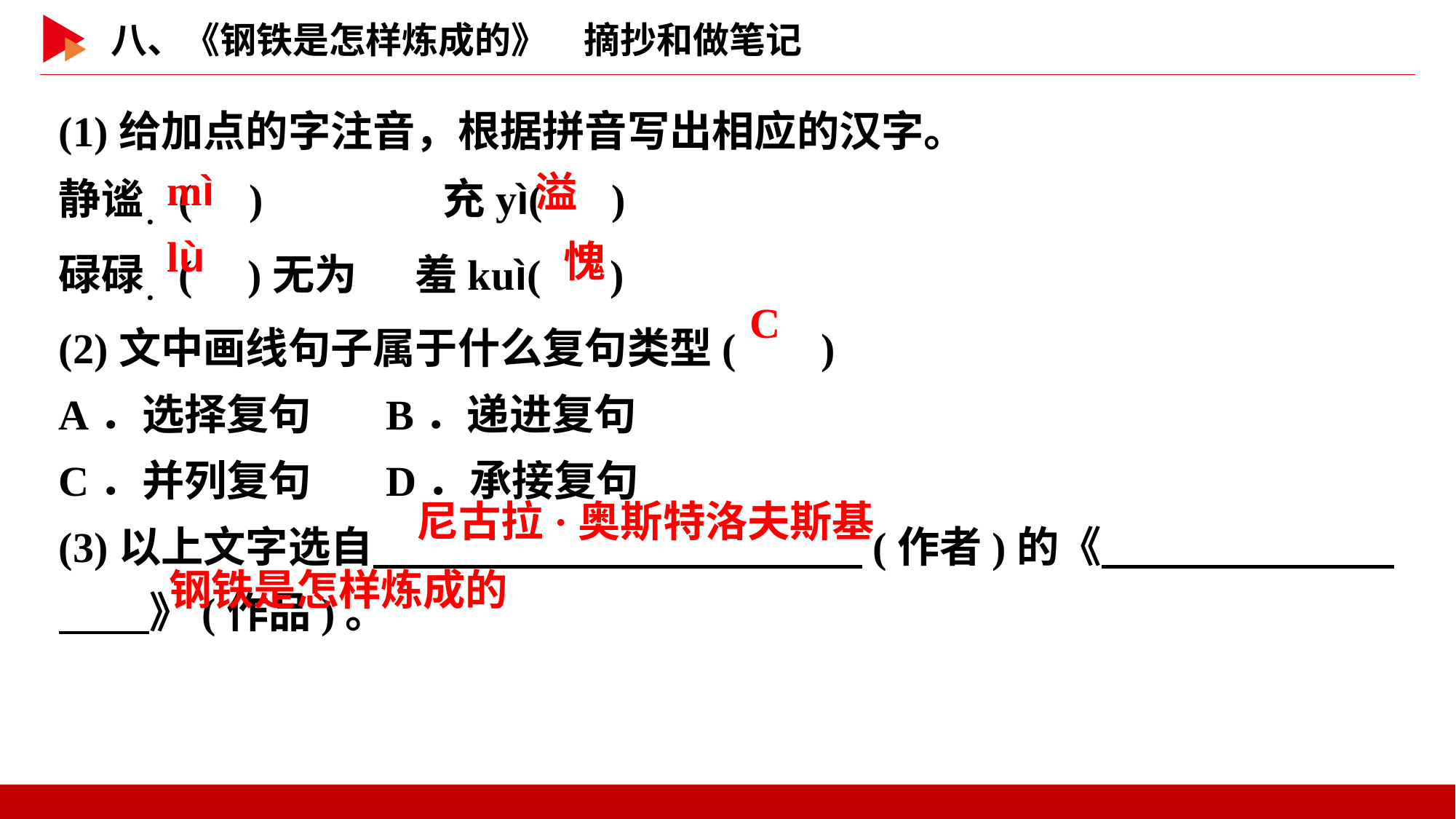

(1)给加点的字注音，根据拼音写出相应的汉字。
静谧．(     )　　　　充yì(      )
碌碌．(     )无为	   羞kuì(      )
(2)文中画线句子属于什么复句类型(        )
A．选择复句	B．递进复句
C．并列复句	D．承接复句
(3)以上文字选自　                                          　(作者)的《　                                　》(作品)。
 mì
   溢
 lù
   愧
   C
尼古拉·奥斯特洛夫斯基
钢铁是怎样炼成的